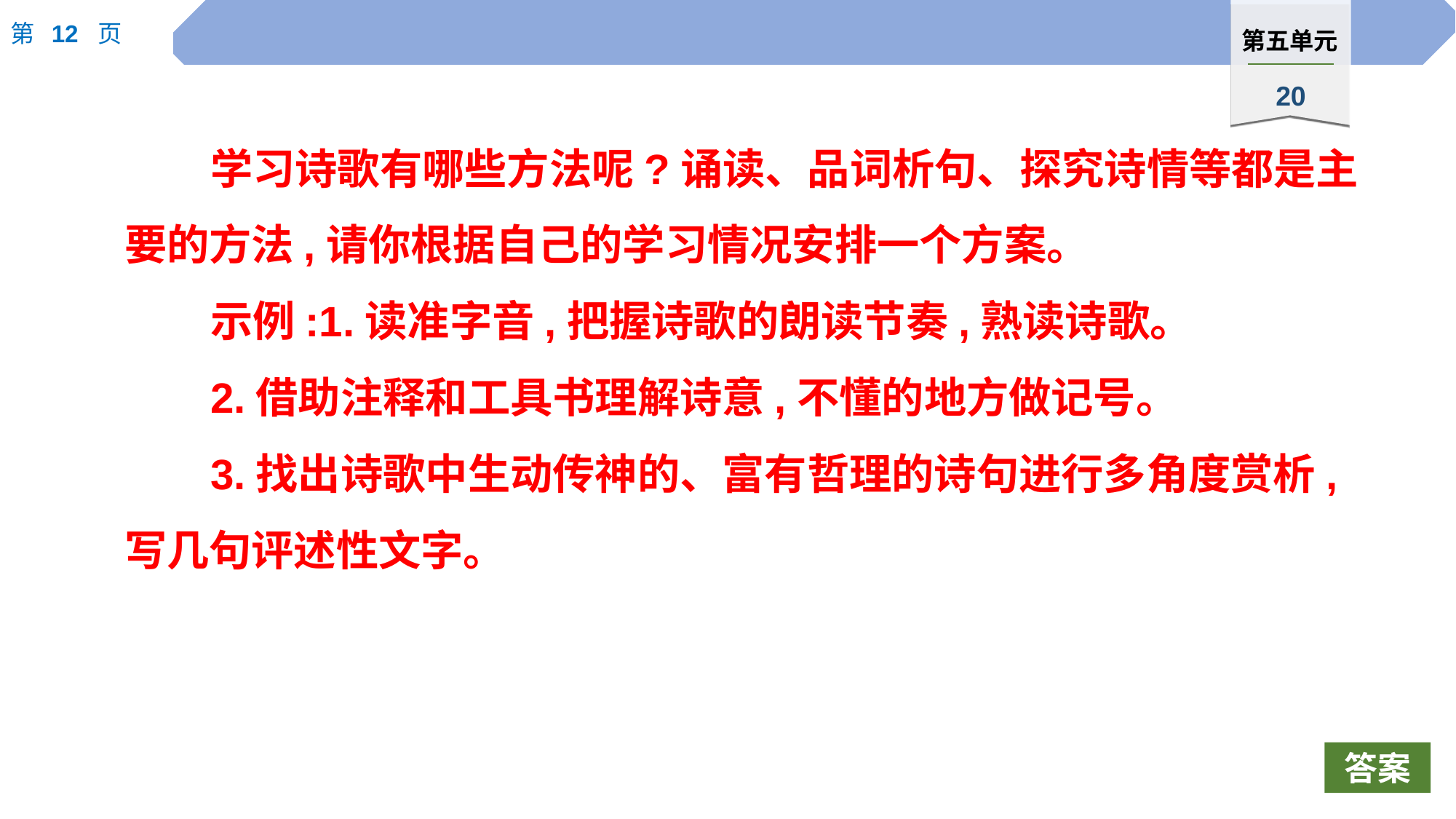

学习诗歌有哪些方法呢?诵读、品词析句、探究诗情等都是主要的方法,请你根据自己的学习情况安排一个方案。
示例:1.读准字音,把握诗歌的朗读节奏,熟读诗歌。
2.借助注释和工具书理解诗意,不懂的地方做记号。
3.找出诗歌中生动传神的、富有哲理的诗句进行多角度赏析,写几句评述性文字。
答案